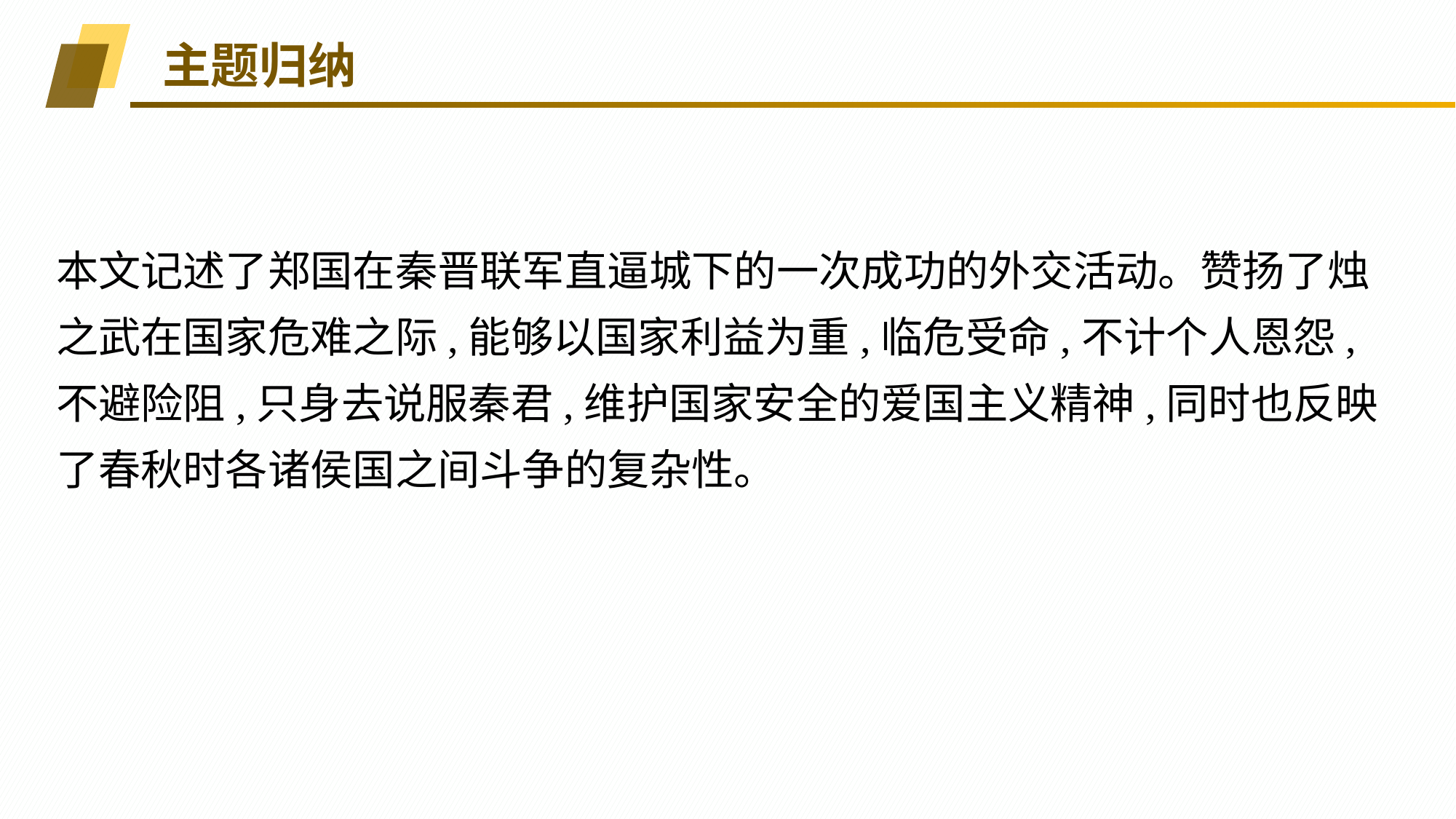

主题归纳
本文记述了郑国在秦晋联军直逼城下的一次成功的外交活动。赞扬了烛之武在国家危难之际,能够以国家利益为重,临危受命,不计个人恩怨,不避险阻,只身去说服秦君,维护国家安全的爱国主义精神,同时也反映了春秋时各诸侯国之间斗争的复杂性。